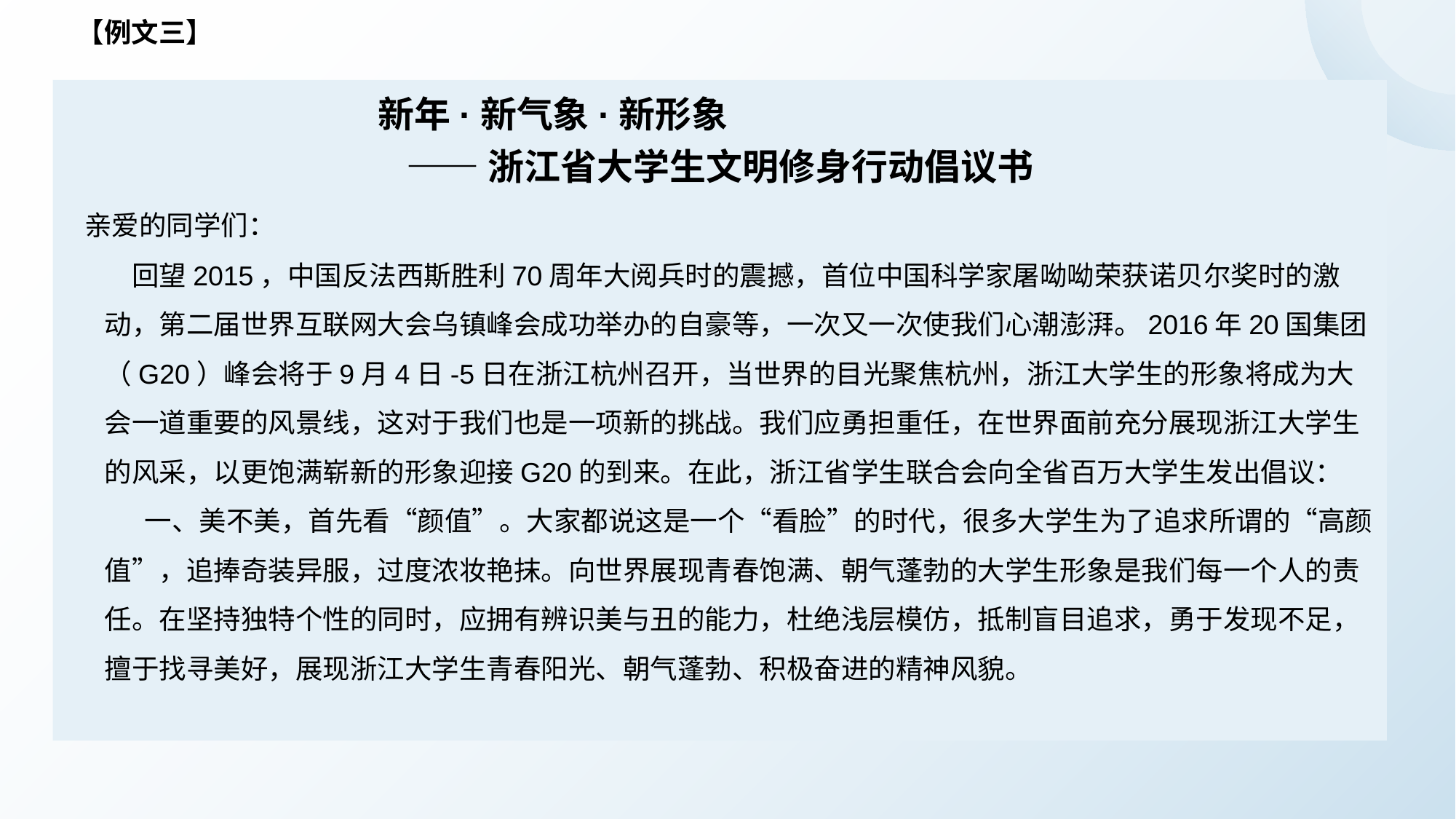

【例文三】
                                       新年·新气象·新形象
——浙江省大学生文明修身行动倡议书
  亲爱的同学们：
          回望2015，中国反法西斯胜利70周年大阅兵时的震撼，首位中国科学家屠呦呦荣获诺贝尔奖时的激动，第二届世界互联网大会乌镇峰会成功举办的自豪等，一次又一次使我们心潮澎湃。2016年20国集团（G20）峰会将于9月4日-5日在浙江杭州召开，当世界的目光聚焦杭州，浙江大学生的形象将成为大会一道重要的风景线，这对于我们也是一项新的挑战。我们应勇担重任，在世界面前充分展现浙江大学生的风采，以更饱满崭新的形象迎接G20的到来。在此，浙江省学生联合会向全省百万大学生发出倡议：
            一、美不美，首先看“颜值”。大家都说这是一个“看脸”的时代，很多大学生为了追求所谓的“高颜值”，追捧奇装异服，过度浓妆艳抹。向世界展现青春饱满、朝气蓬勃的大学生形象是我们每一个人的责任。在坚持独特个性的同时，应拥有辨识美与丑的能力，杜绝浅层模仿，抵制盲目追求，勇于发现不足，擅于找寻美好，展现浙江大学生青春阳光、朝气蓬勃、积极奋进的精神风貌。